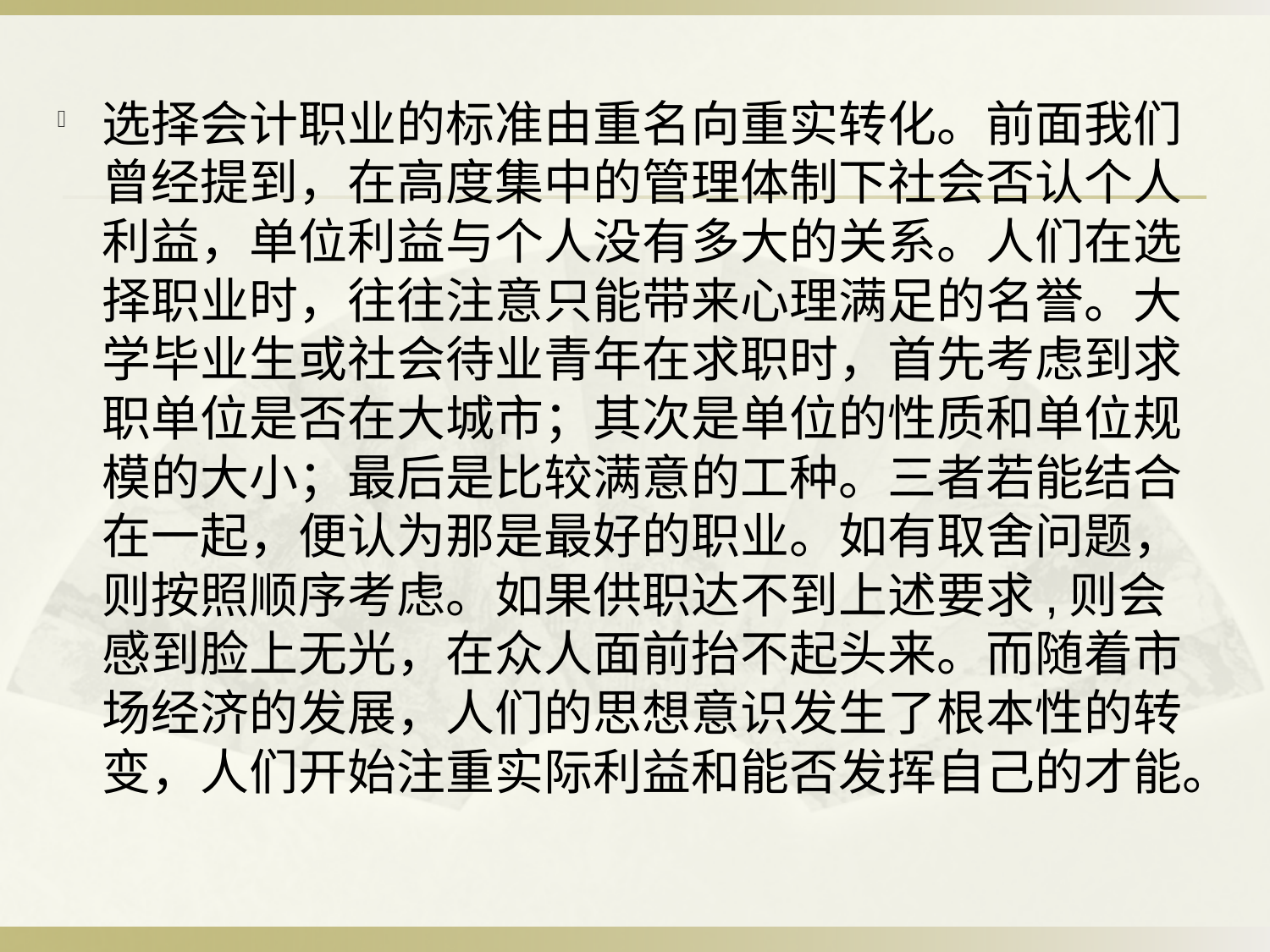

选择会计职业的标准由重名向重实转化。前面我们曾经提到，在高度集中的管理体制下社会否认个人利益，单位利益与个人没有多大的关系。人们在选择职业时，往往注意只能带来心理满足的名誉。大学毕业生或社会待业青年在求职时，首先考虑到求职单位是否在大城市；其次是单位的性质和单位规模的大小；最后是比较满意的工种。三者若能结合在一起，便认为那是最好的职业。如有取舍问题，则按照顺序考虑。如果供职达不到上述要求,则会感到脸上无光，在众人面前抬不起头来。而随着市场经济的发展，人们的思想意识发生了根本性的转变，人们开始注重实际利益和能否发挥自己的才能。